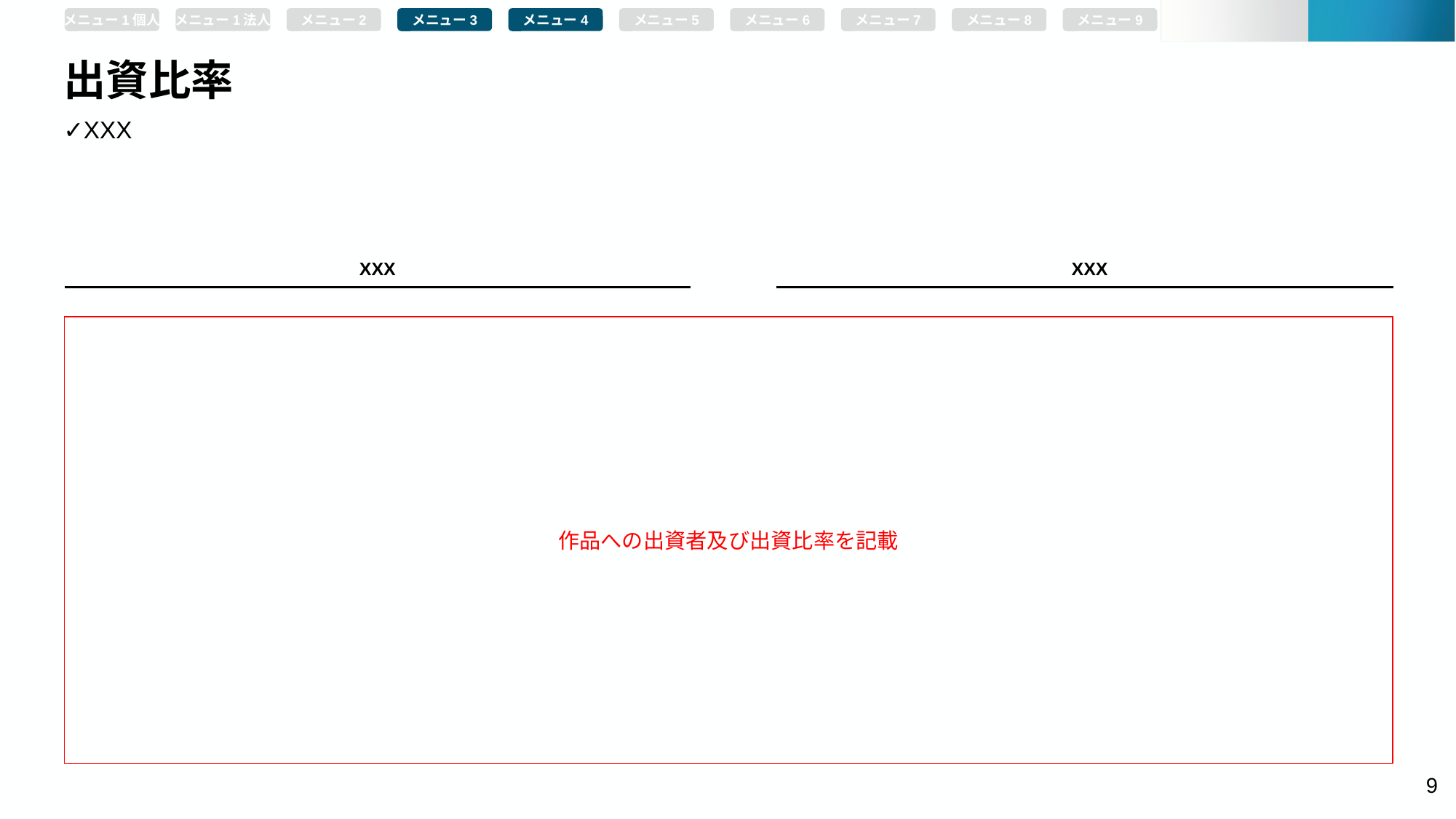

メニュー1個人
メニュー1法人
メニュー2
メニュー3
メニュー4
メニュー5
メニュー6
メニュー7
メニュー8
メニュー9
# 出資比率
✓XXX
XXX
XXX
作品への出資者及び出資比率を記載
9